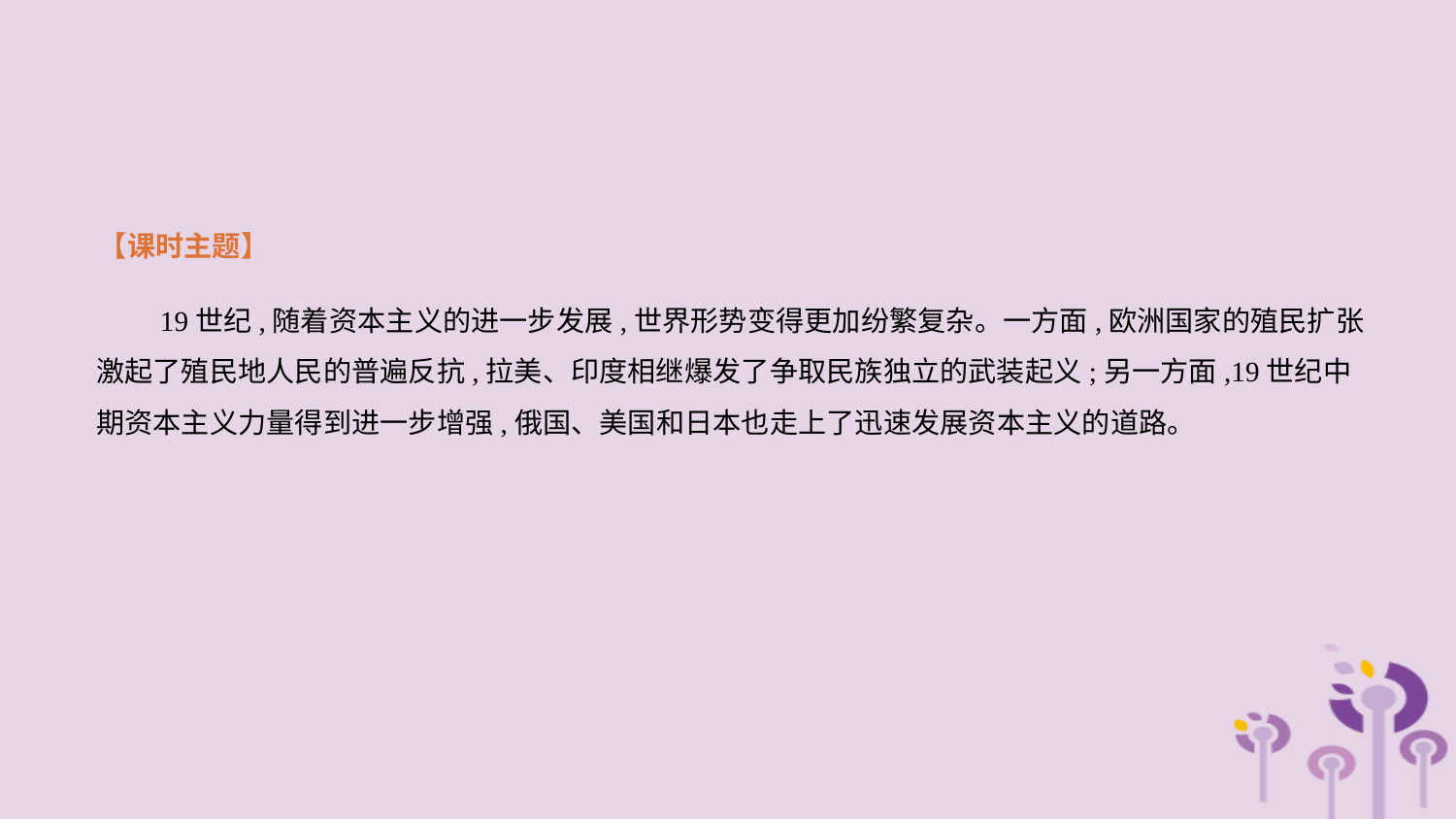

【课时主题】
　　19世纪,随着资本主义的进一步发展,世界形势变得更加纷繁复杂。一方面,欧洲国家的殖民扩张激起了殖民地人民的普遍反抗,拉美、印度相继爆发了争取民族独立的武装起义;另一方面,19世纪中期资本主义力量得到进一步增强,俄国、美国和日本也走上了迅速发展资本主义的道路。